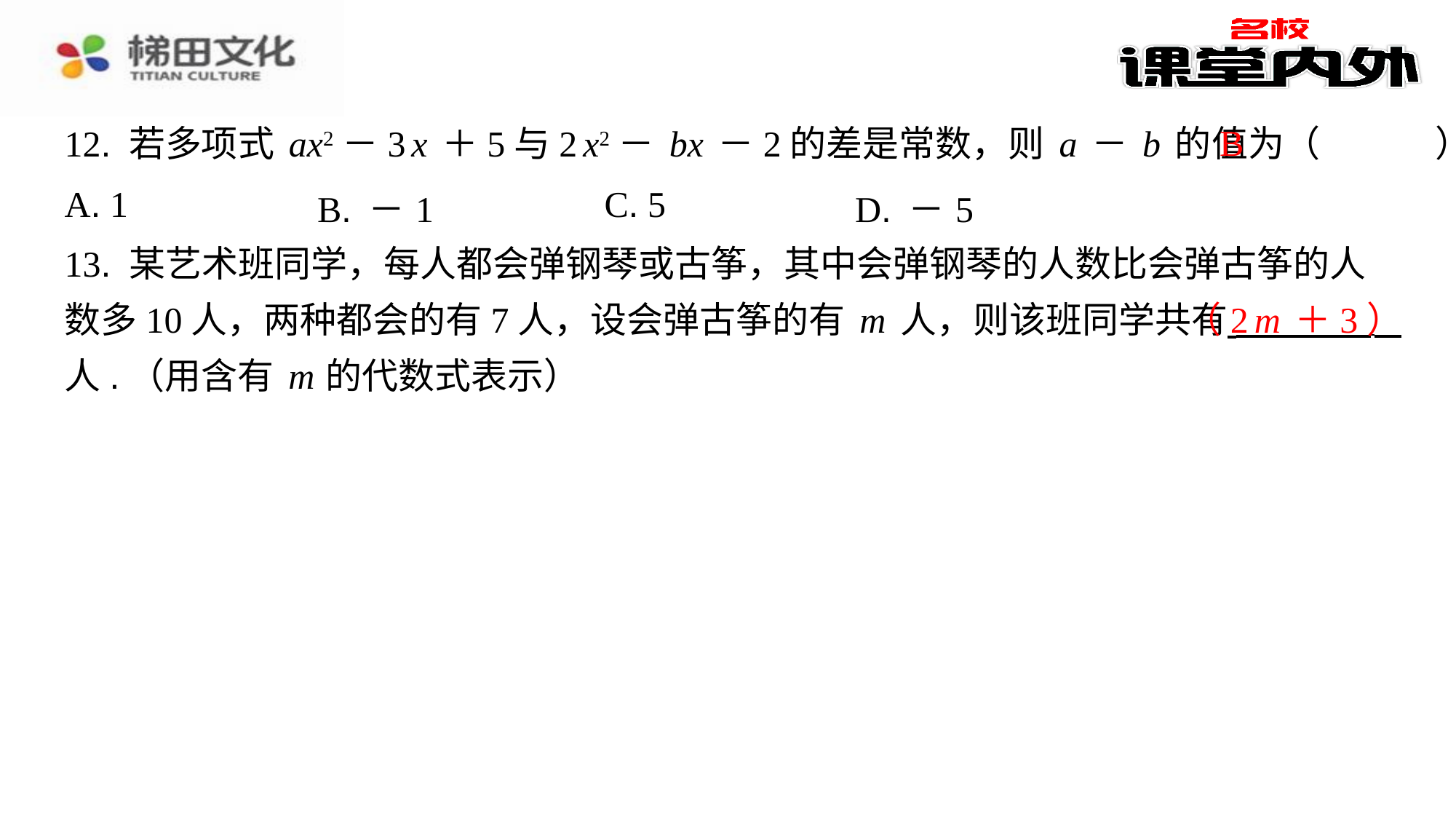

B
12. 若多项式ax2－3x＋5与2x2－bx－2的差是常数，则a－b的值为（　B　）
| A. 1 | B. －1 | C. 5 | D. －5 |
| --- | --- | --- | --- |
13. 某艺术班同学，每人都会弹钢琴或古筝，其中会弹钢琴的人数比会弹古筝的人
数多10人，两种都会的有7人，设会弹古筝的有m人，则该班同学共有                      ⁠     人.（用含有m 的代数式表示）
（2m＋3）